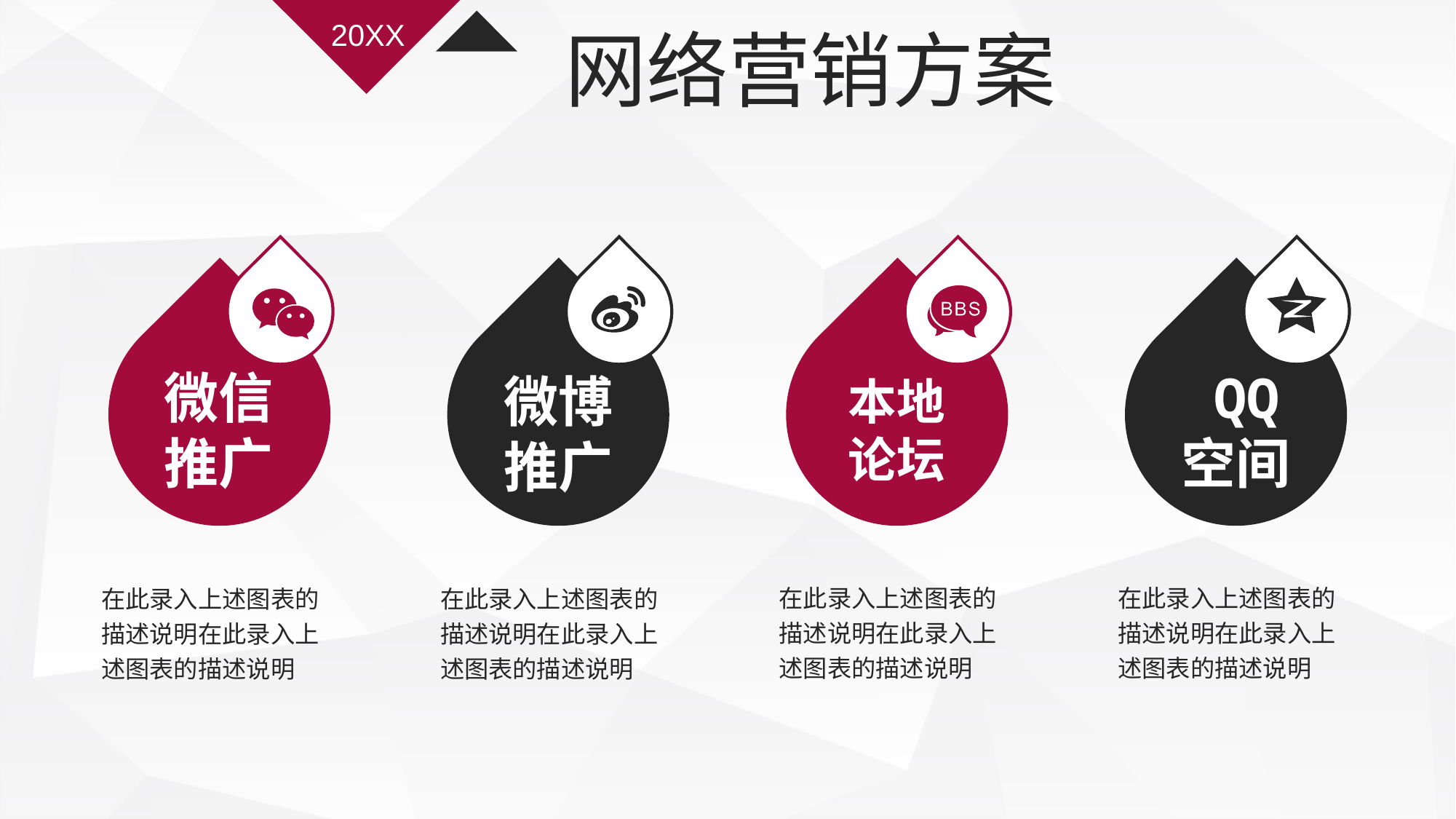

20XX
网络营销方案

本地
论坛

 QQ
空间

微博
推广

微信
推广
在此录入上述图表的描述说明在此录入上述图表的描述说明
在此录入上述图表的描述说明在此录入上述图表的描述说明
在此录入上述图表的描述说明在此录入上述图表的描述说明
在此录入上述图表的描述说明在此录入上述图表的描述说明